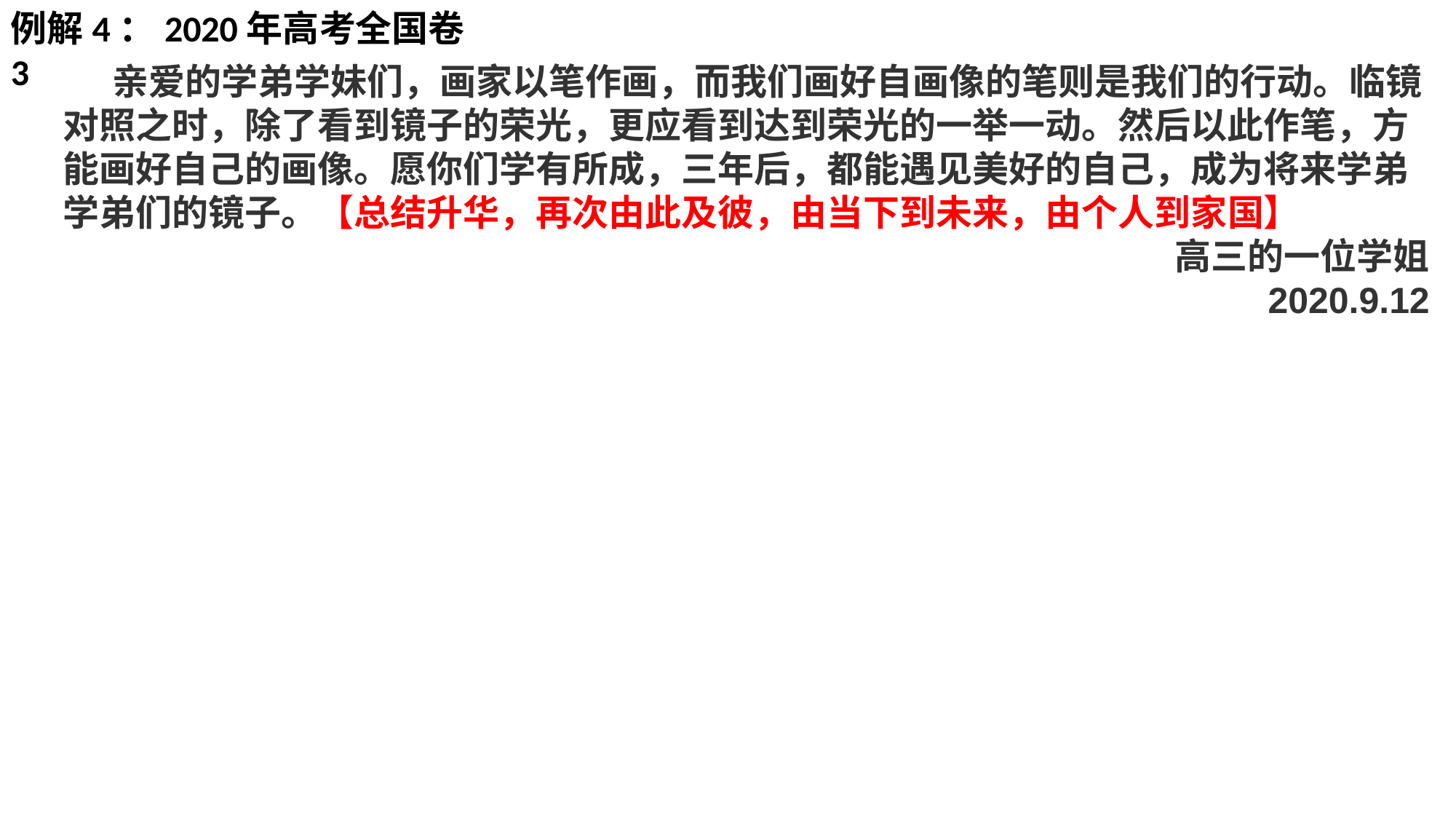

例解4：2020年高考全国卷3
    亲爱的学弟学妹们，画家以笔作画，而我们画好自画像的笔则是我们的行动。临镜对照之时，除了看到镜子的荣光，更应看到达到荣光的一举一动。然后以此作笔，方能画好自己的画像。愿你们学有所成，三年后，都能遇见美好的自己，成为将来学弟学弟们的镜子。【总结升华，再次由此及彼，由当下到未来，由个人到家国】
高三的一位学姐
2020.9.12